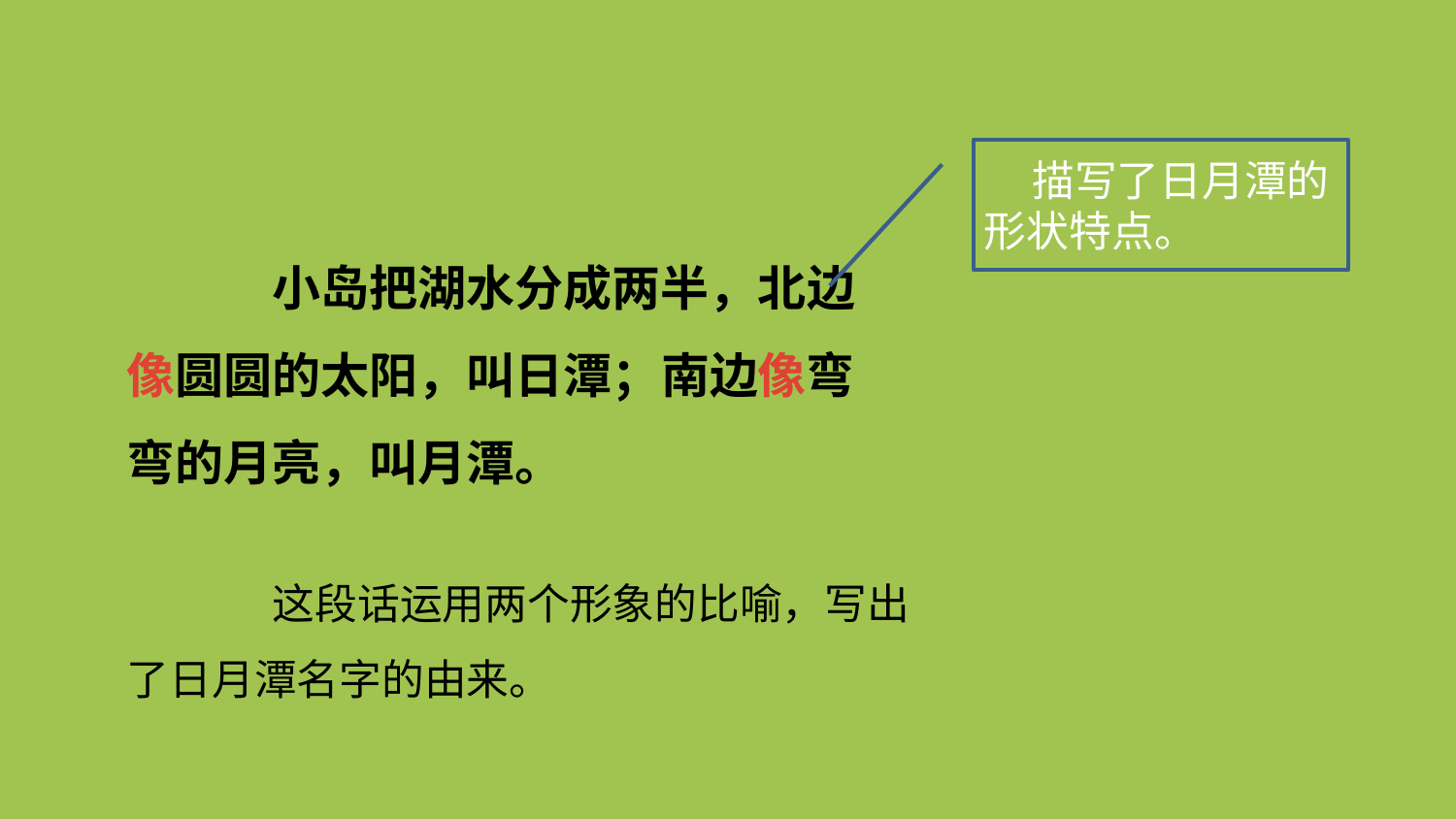

描写了日月潭的形状特点。
	小岛把湖水分成两半，北边像圆圆的太阳，叫日潭；南边像弯弯的月亮，叫月潭。
	这段话运用两个形象的比喻，写出了日月潭名字的由来。